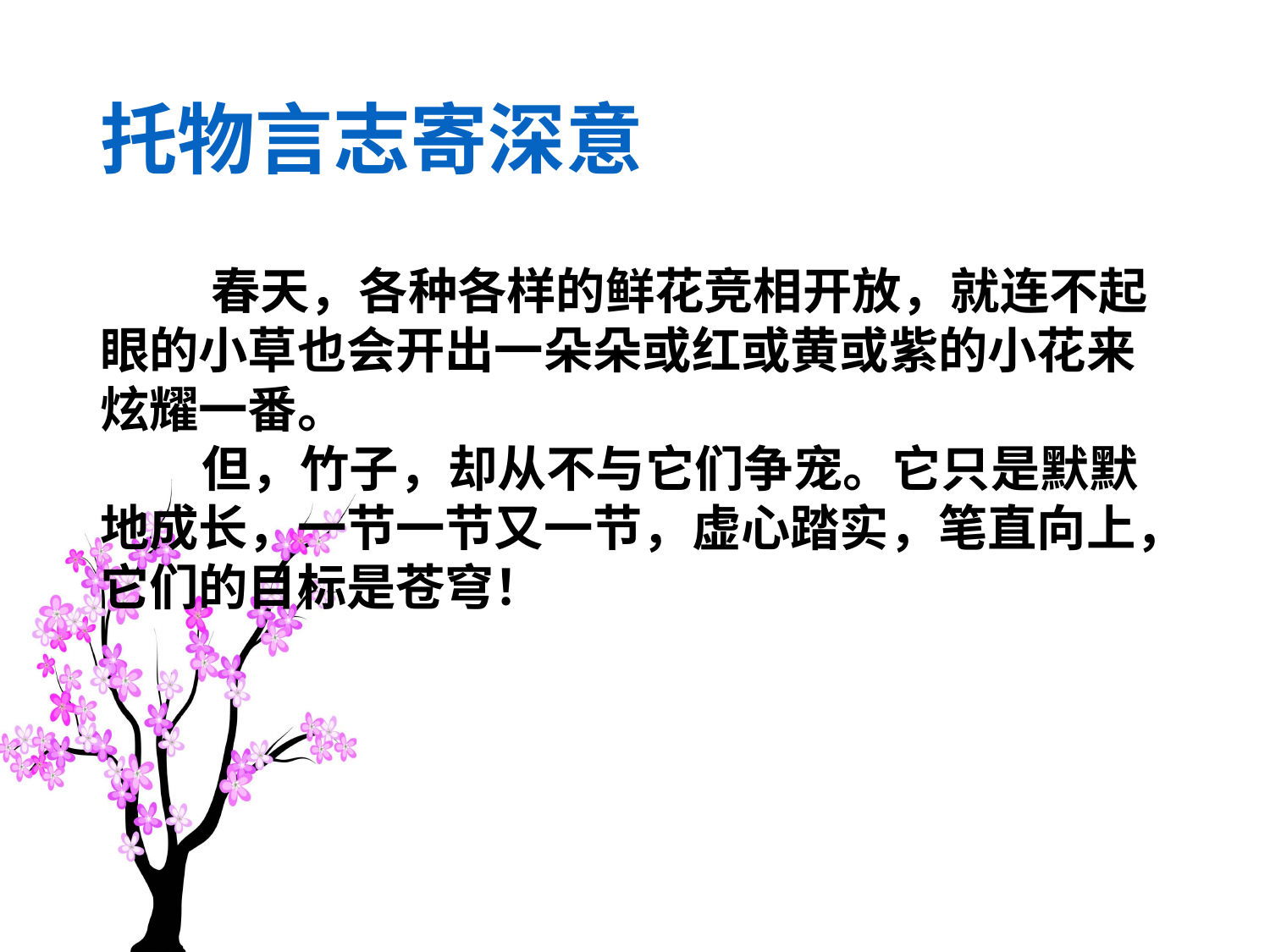

# 托物言志寄深意
         春天，各种各样的鲜花竞相开放，就连不起眼的小草也会开出一朵朵或红或黄或紫的小花来炫耀一番。
        但，竹子，却从不与它们争宠。它只是默默地成长，一节一节又一节，虚心踏实，笔直向上，它们的目标是苍穹！